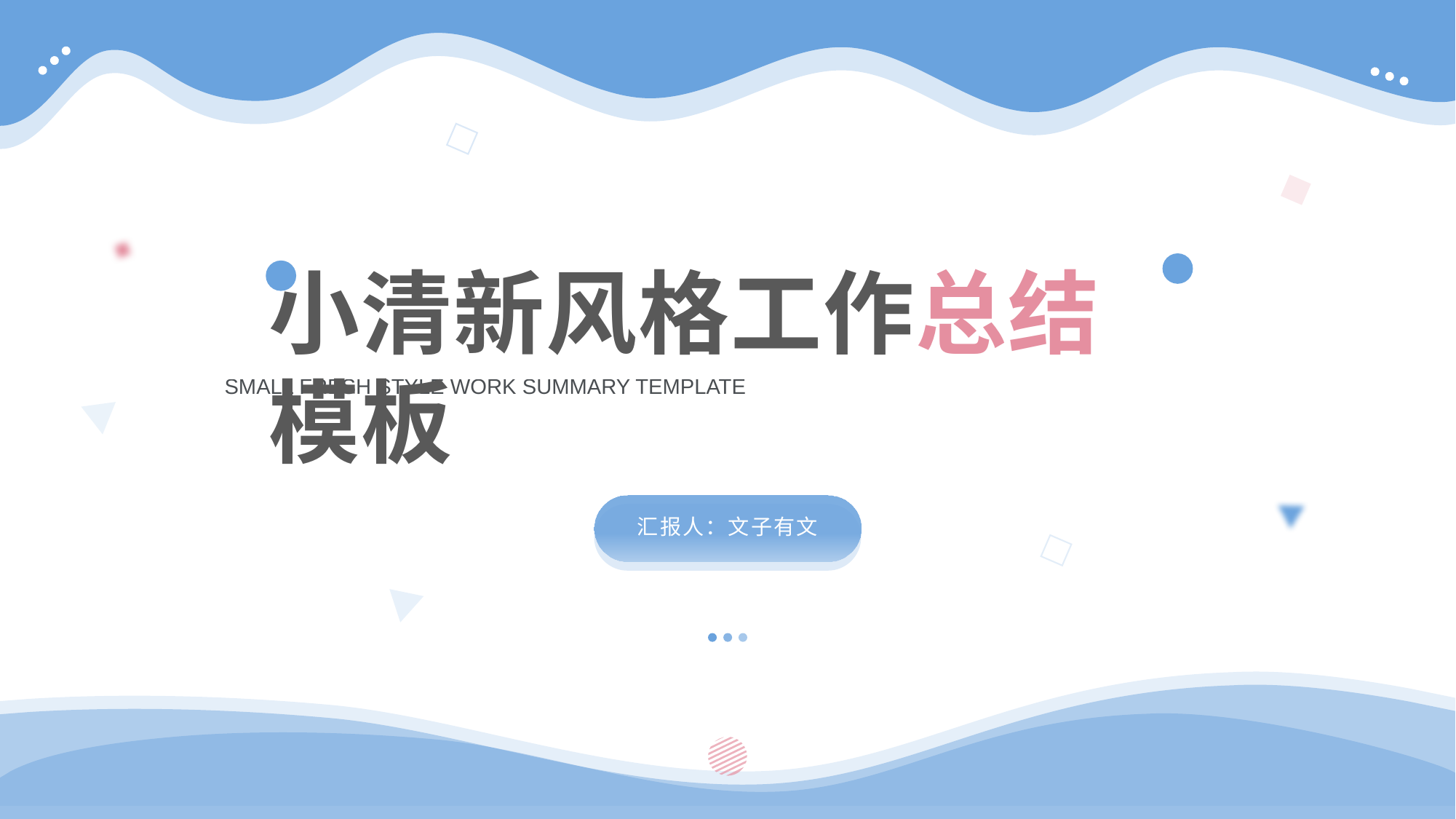

小清新风格工作总结模板

SMALL FRESH STYLE WORK SUMMARY TEMPLATE

汇报人：文子有文